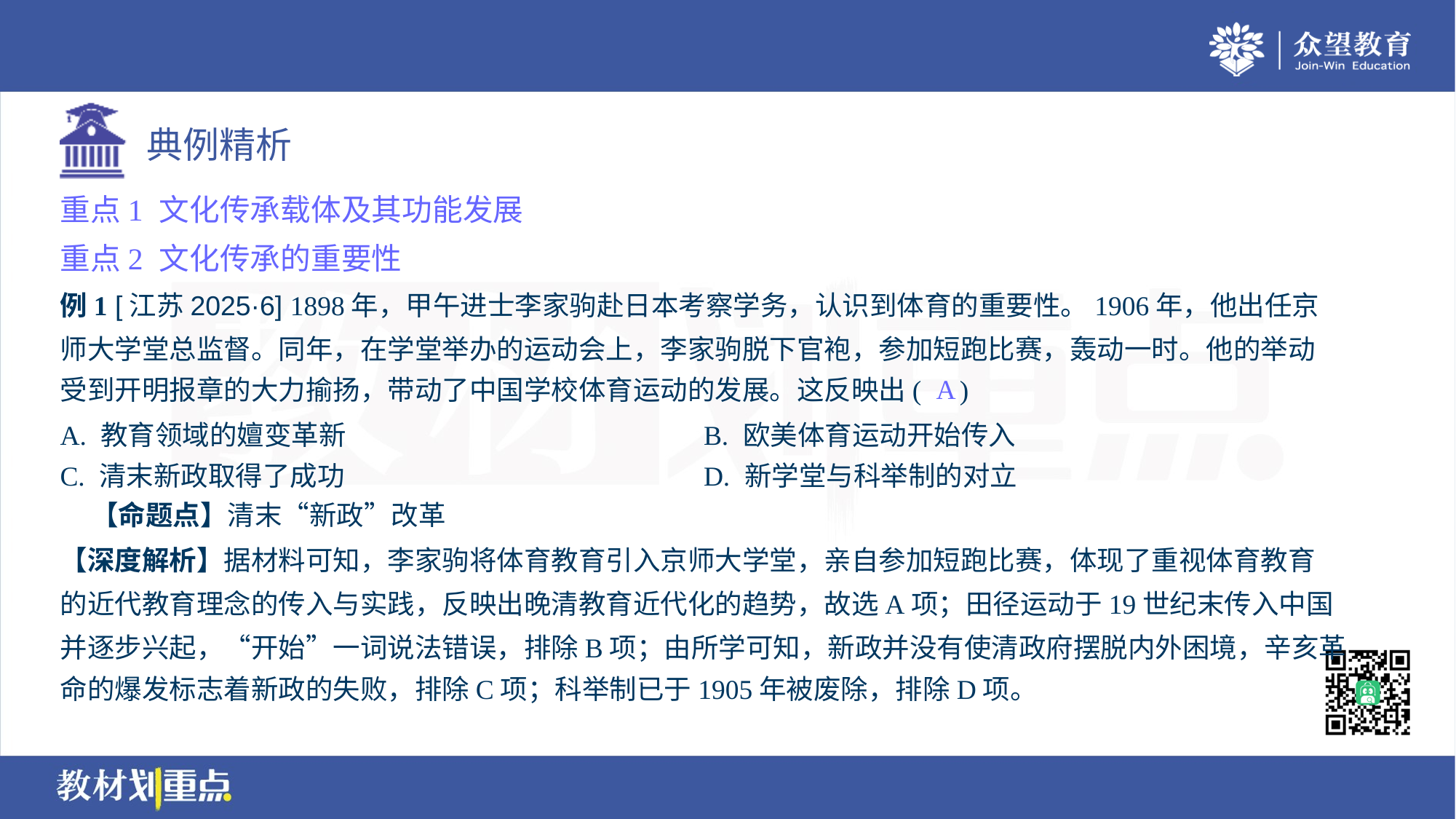

重点1 文化传承载体及其功能发展
重点2 文化传承的重要性
例1 [江苏2025·6] 1898年，甲午进士李家驹赴日本考察学务，认识到体育的重要性。1906年，他出任京
师大学堂总监督。同年，在学堂举办的运动会上，李家驹脱下官袍，参加短跑比赛，轰动一时。他的举动
受到开明报章的大力揄扬，带动了中国学校体育运动的发展。这反映出(     )
A
A. 教育领域的嬗变革新	B. 欧美体育运动开始传入
C. 清末新政取得了成功	D. 新学堂与科举制的对立
    【命题点】清末“新政”改革
【深度解析】据材料可知，李家驹将体育教育引入京师大学堂，亲自参加短跑比赛，体现了重视体育教育
的近代教育理念的传入与实践，反映出晚清教育近代化的趋势，故选A项；田径运动于19世纪末传入中国
并逐步兴起，“开始”一词说法错误，排除B项；由所学可知，新政并没有使清政府摆脱内外困境，辛亥革
命的爆发标志着新政的失败，排除C项；科举制已于1905年被废除，排除D项。